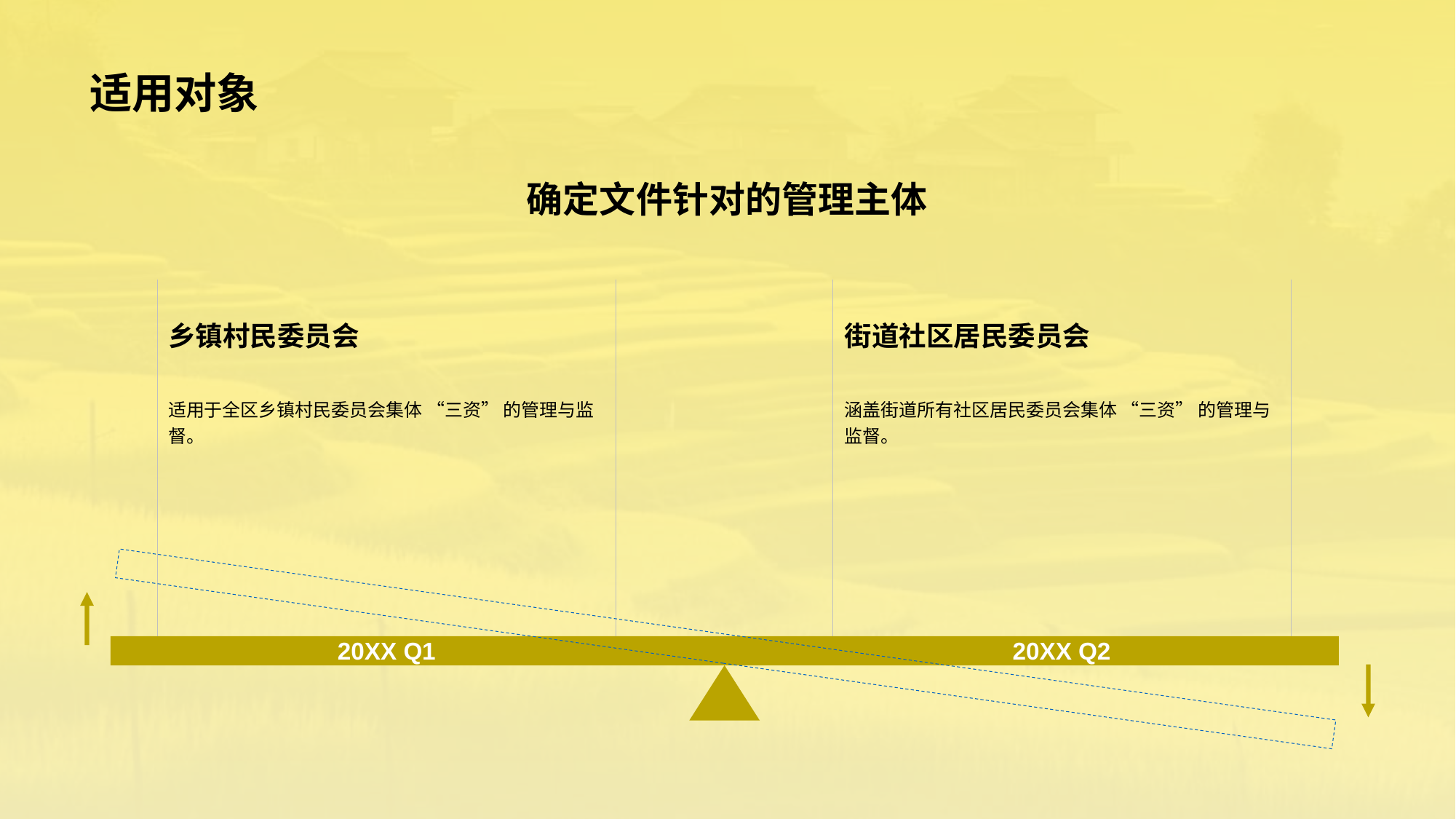

# 适用对象
确定文件针对的管理主体

乡镇村民委员会
适用于全区乡镇村民委员会集体 “三资” 的管理与监督。
20XX Q1
街道社区居民委员会
涵盖街道所有社区居民委员会集体 “三资” 的管理与监督。
20XX Q2